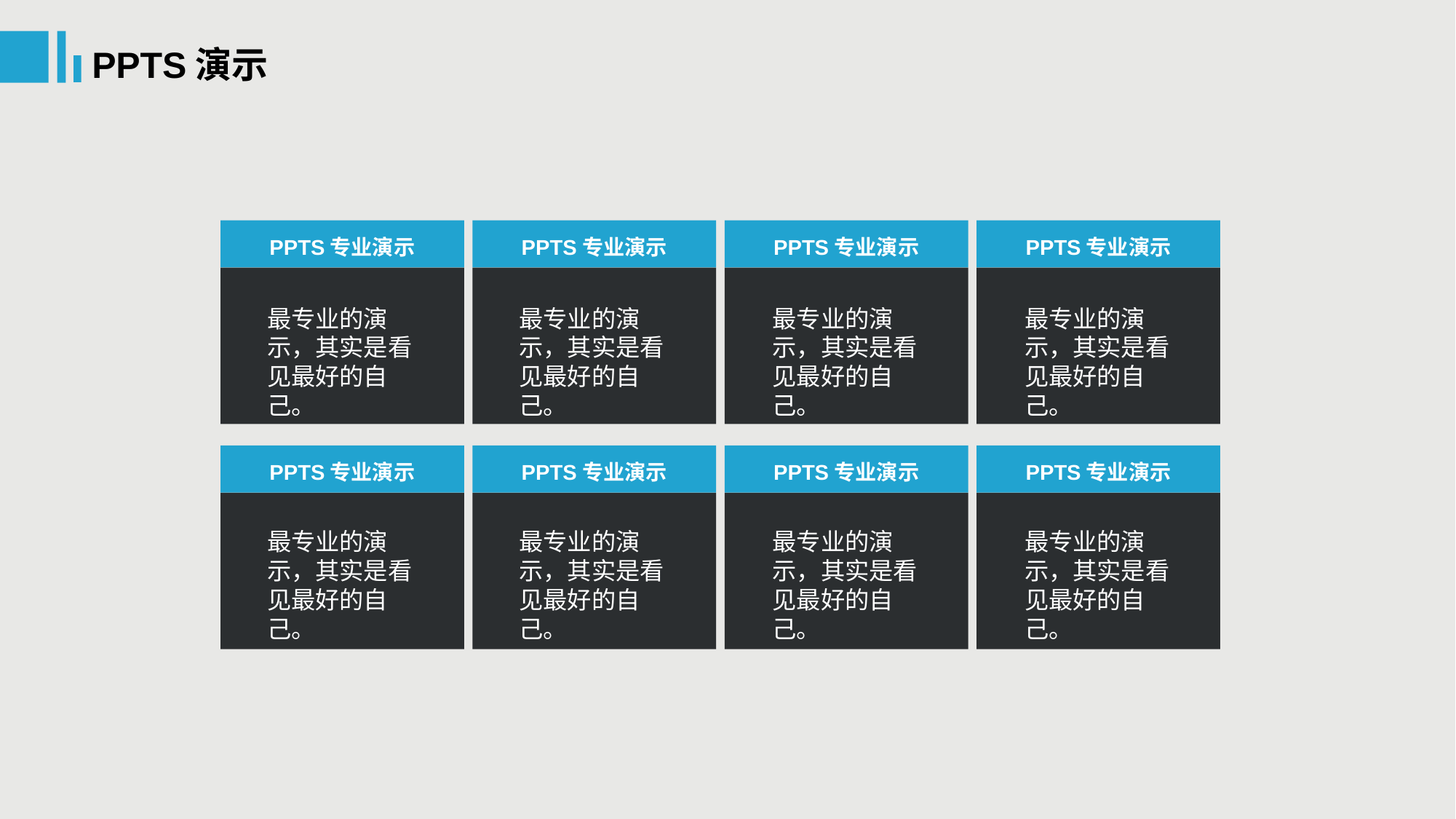

PPTS演示

PPTS专业演示

最专业的演示，其实是看见最好的自己。
PPTS专业演示

最专业的演示，其实是看见最好的自己。
PPTS专业演示

最专业的演示，其实是看见最好的自己。
PPTS专业演示

最专业的演示，其实是看见最好的自己。
PPTS专业演示

最专业的演示，其实是看见最好的自己。
PPTS专业演示

最专业的演示，其实是看见最好的自己。
PPTS专业演示

最专业的演示，其实是看见最好的自己。
PPTS专业演示

最专业的演示，其实是看见最好的自己。